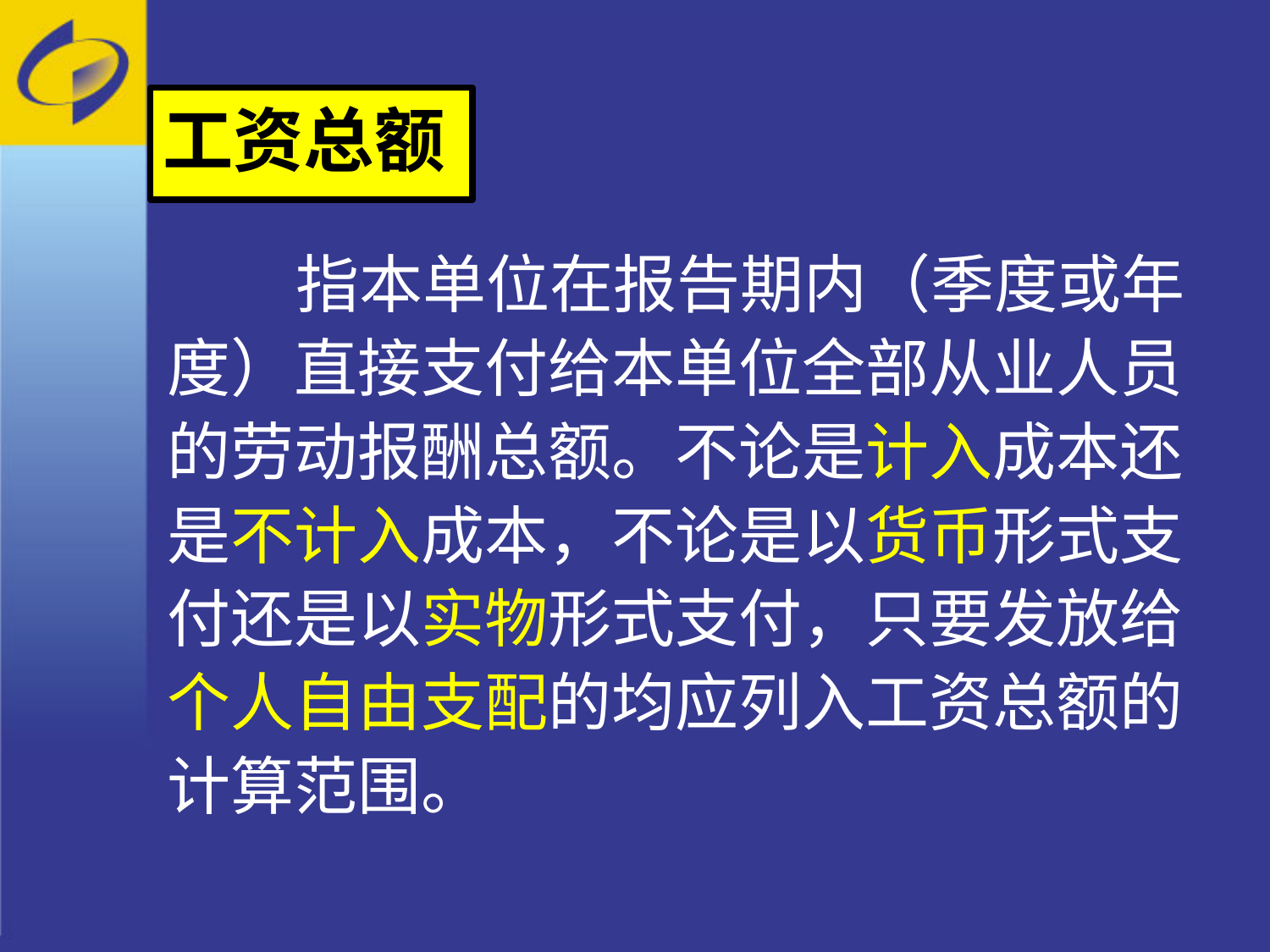

工资总额
        指本单位在报告期内（季度或年度）直接支付给本单位全部从业人员的劳动报酬总额。不论是计入成本还是不计入成本，不论是以货币形式支付还是以实物形式支付，只要发放给个人自由支配的均应列入工资总额的计算范围。